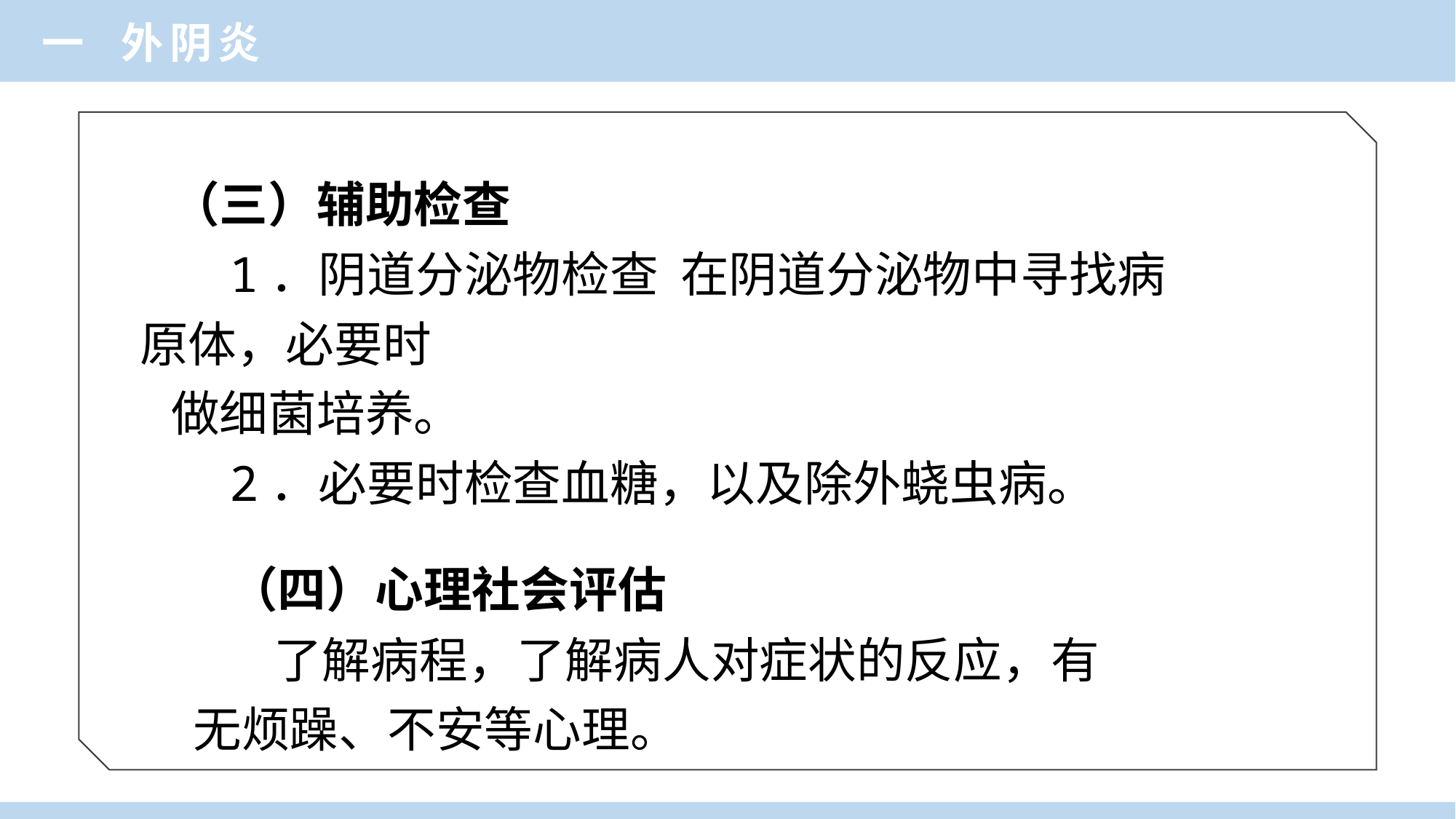

一  外阴炎

（三）辅助检查
  1．阴道分泌物检查  在阴道分泌物中寻找病原体，必要时
做细菌培养。
  2．必要时检查血糖，以及除外蛲虫病。
（四）心理社会评估
   了解病程，了解病人对症状的反应，有无烦躁、不安等心理。